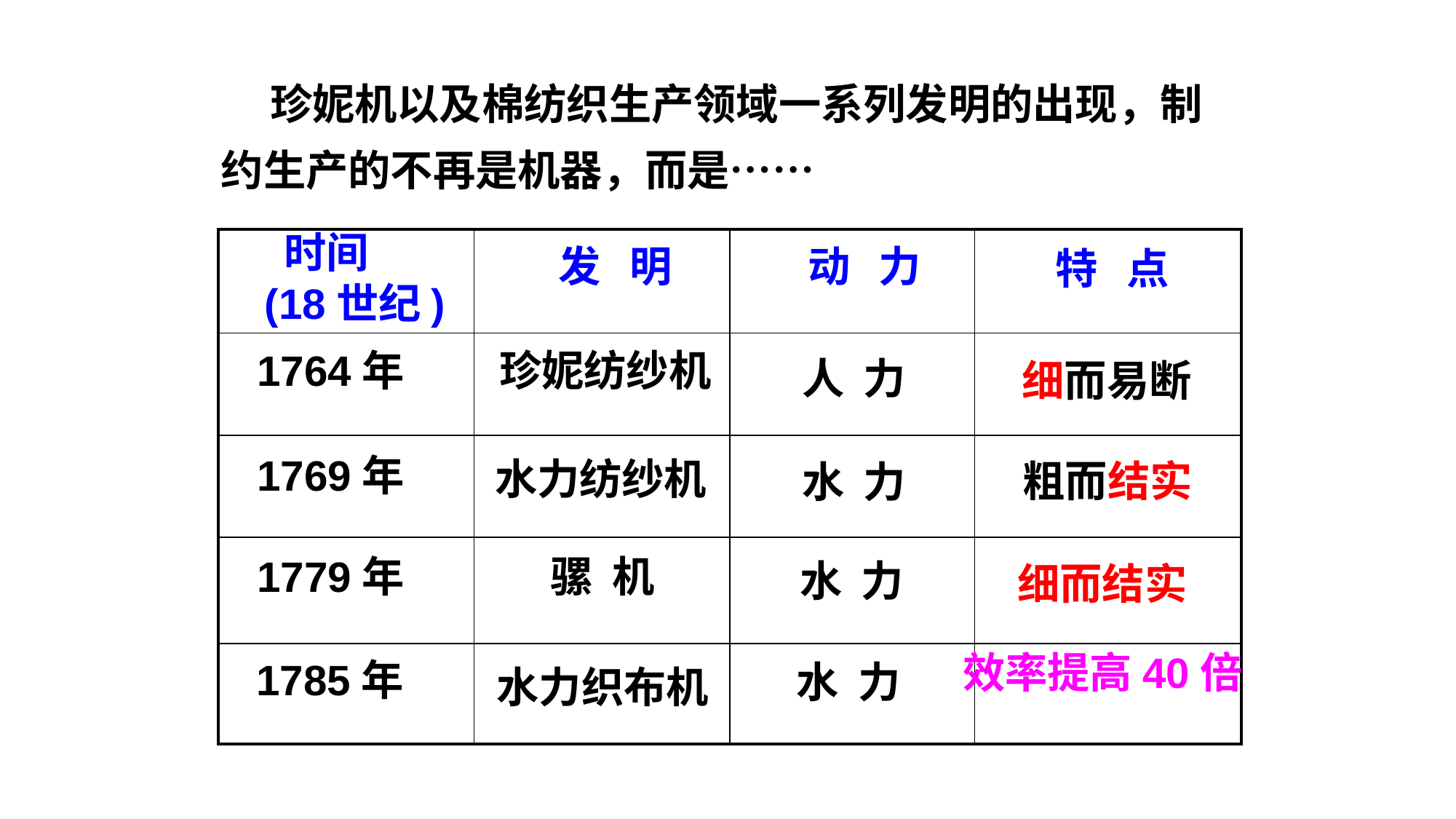

珍妮机以及棉纺织生产领域一系列发明的出现，制约生产的不再是机器，而是……
 时间
(18世纪)
|  |  |  |  |
| --- | --- | --- | --- |
|  |  |  |  |
|  |  |  |  |
|  |  |  |  |
|  |  |  |  |
发   明
动   力
 特   点
1764年
珍妮纺纱机
人  力
细而易断
1769年
水力纺纱机
粗而结实
水  力
骡  机
1779年
水  力
细而结实
效率提高40倍
1785年
水  力
水力织布机